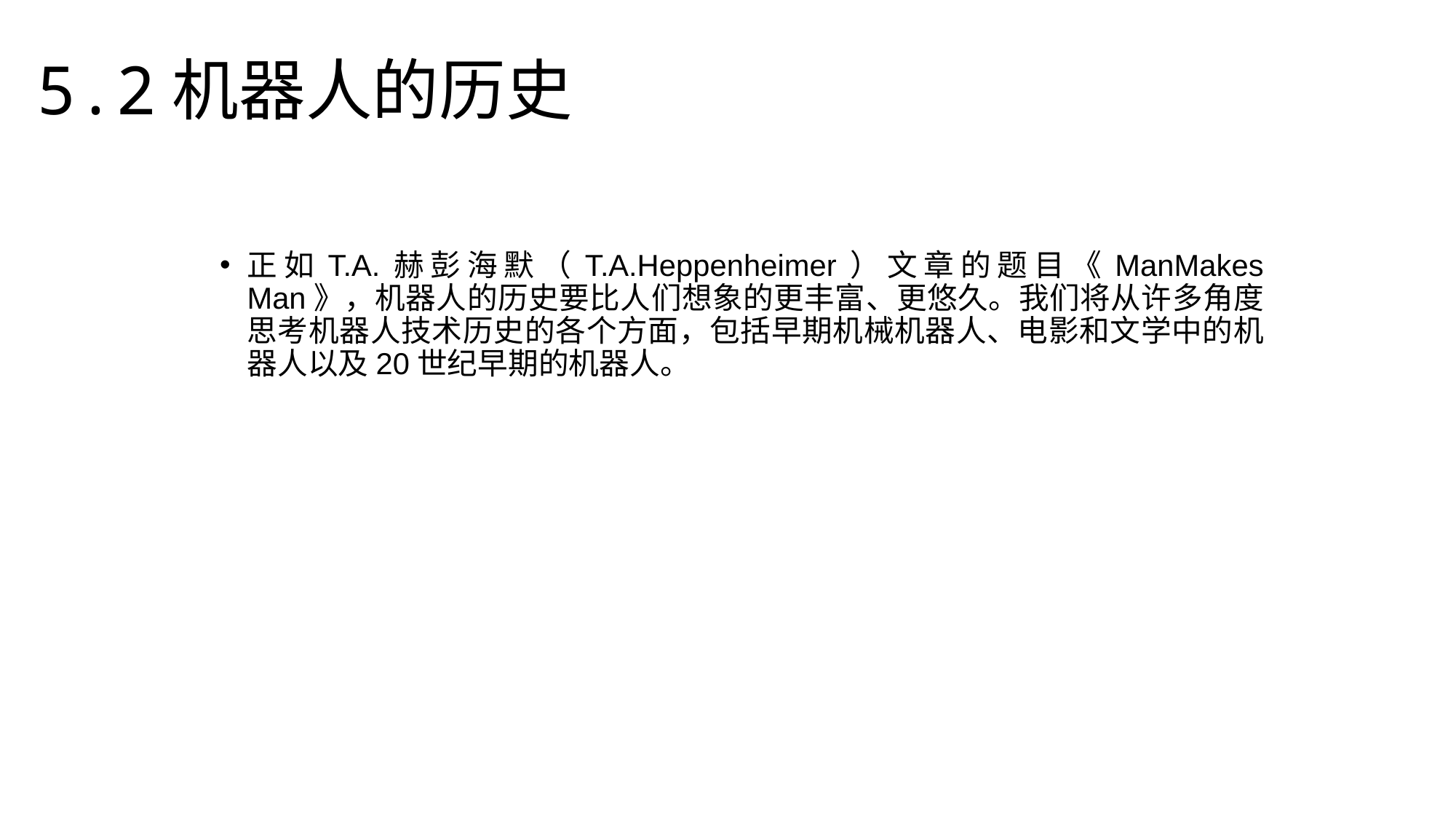

5.2机器人的历史
正如T.A.赫彭海默（T.A.Heppenheimer）文章的题目《ManMakes Man》，机器人的历史要比人们想象的更丰富、更悠久。我们将从许多角度思考机器人技术历史的各个方面，包括早期机械机器人、电影和文学中的机器人以及20世纪早期的机器人。